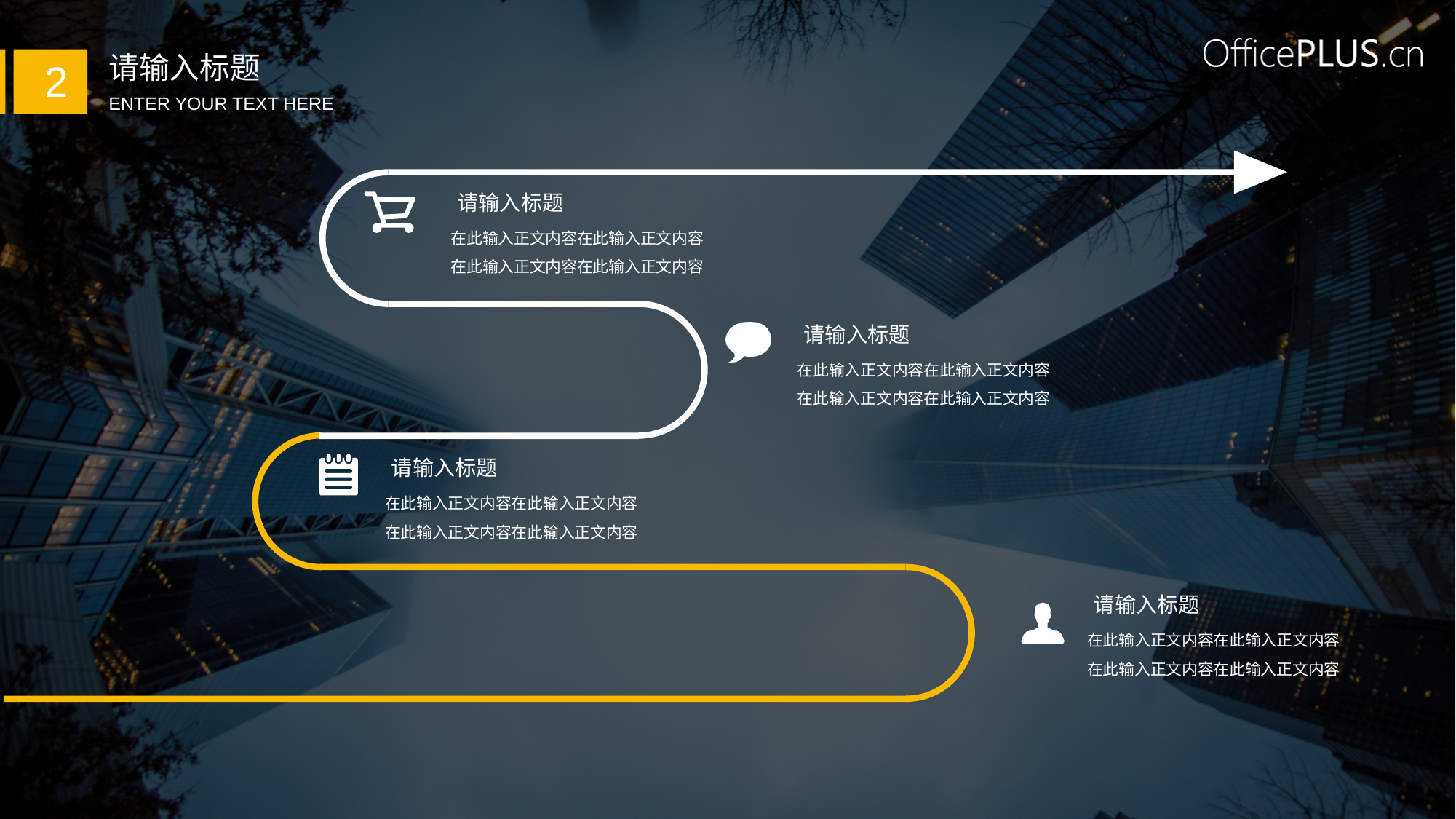

请输入标题

2
Enter your text here

 请输入标题

在此输入正文内容在此输入正文内容
在此输入正文内容在此输入正文内容

 请输入标题

在此输入正文内容在此输入正文内容
在此输入正文内容在此输入正文内容

 请输入标题

在此输入正文内容在此输入正文内容
在此输入正文内容在此输入正文内容

 请输入标题

在此输入正文内容在此输入正文内容
在此输入正文内容在此输入正文内容